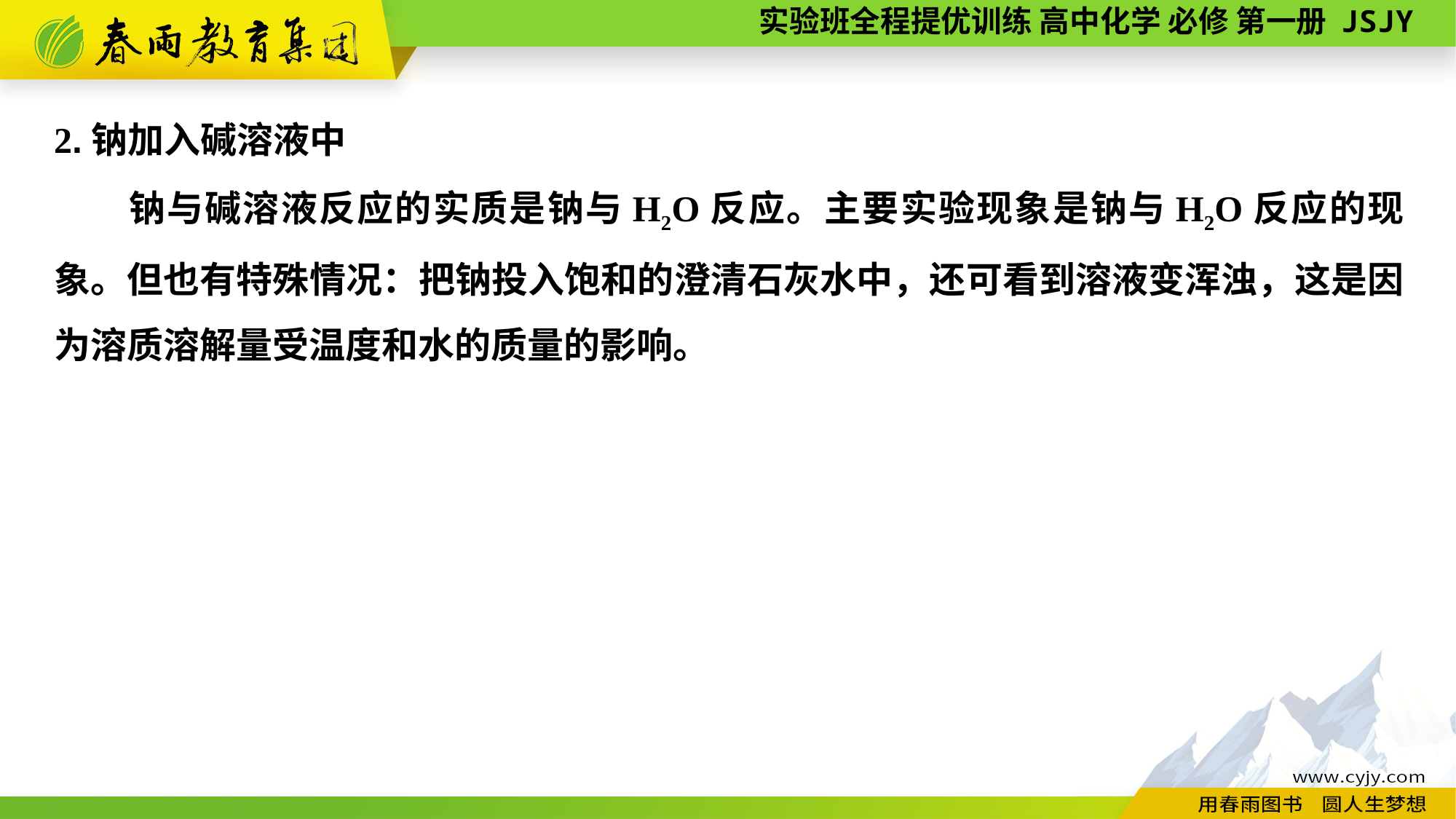

2.钠加入碱溶液中
钠与碱溶液反应的实质是钠与H2O反应。主要实验现象是钠与H2O反应的现象。但也有特殊情况：把钠投入饱和的澄清石灰水中，还可看到溶液变浑浊，这是因为溶质溶解量受温度和水的质量的影响。